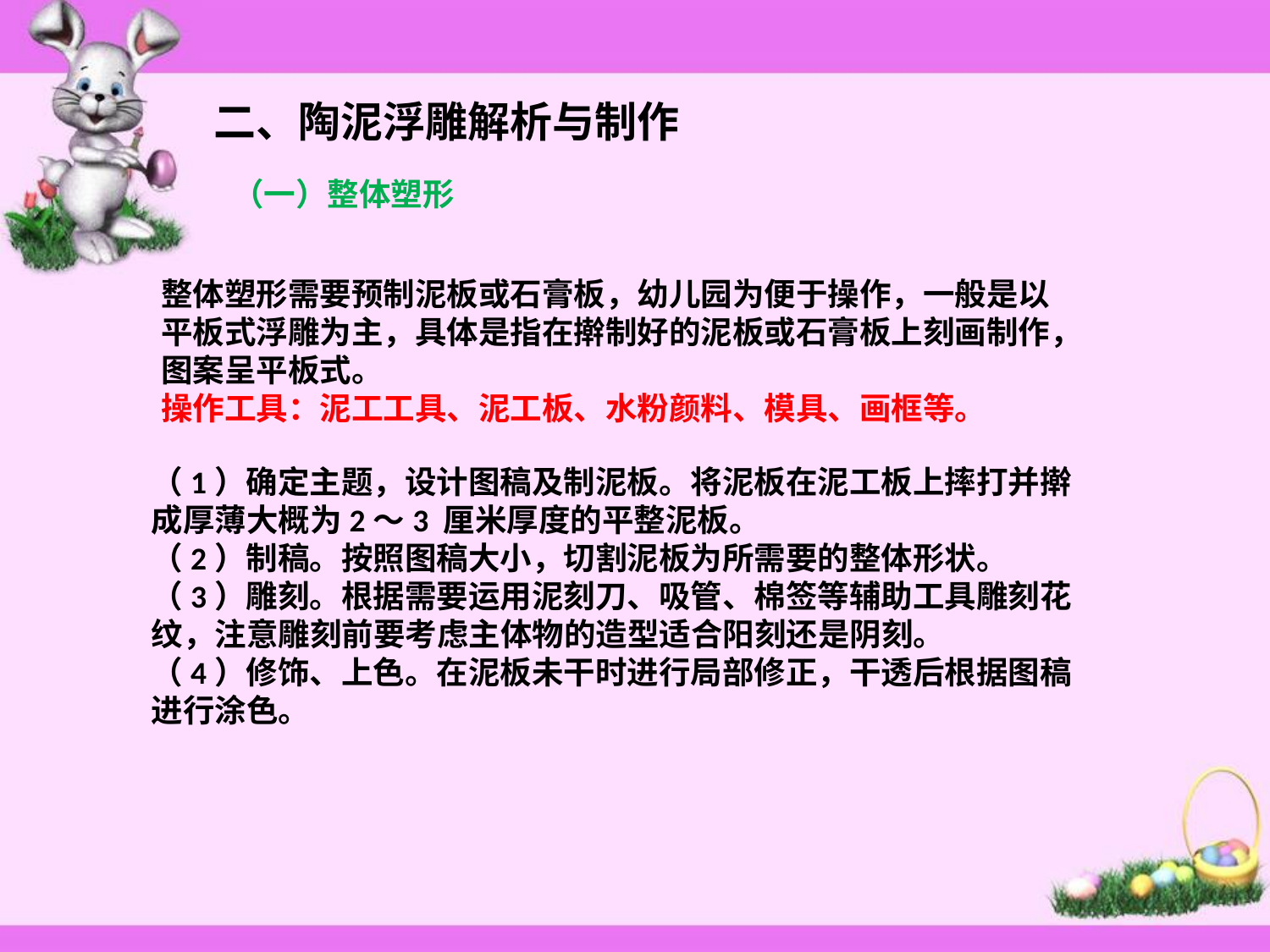

二、陶泥浮雕解析与制作
（一）整体塑形
整体塑形需要预制泥板或石膏板，幼儿园为便于操作，一般是以平板式浮雕为主，具体是指在擀制好的泥板或石膏板上刻画制作，图案呈平板式。
操作工具：泥工工具、泥工板、水粉颜料、模具、画框等。
（1）确定主题，设计图稿及制泥板。将泥板在泥工板上摔打并擀成厚薄大概为2～3 厘米厚度的平整泥板。
（2）制稿。按照图稿大小，切割泥板为所需要的整体形状。
（3）雕刻。根据需要运用泥刻刀、吸管、棉签等辅助工具雕刻花纹，注意雕刻前要考虑主体物的造型适合阳刻还是阴刻。
（4）修饰、上色。在泥板未干时进行局部修正，干透后根据图稿进行涂色。